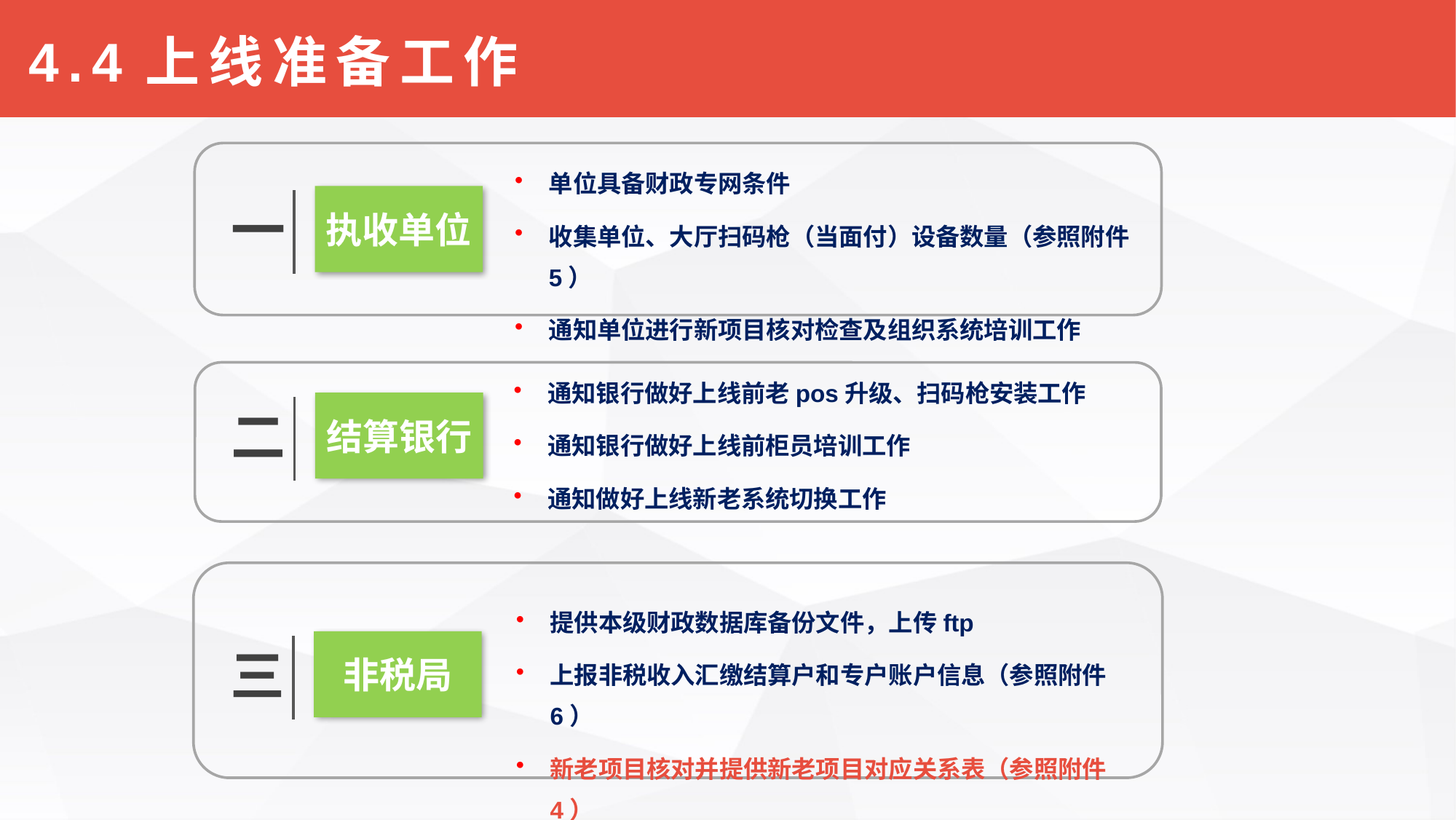

# 4.4上线准备工作

单位具备财政专网条件
收集单位、大厅扫码枪（当面付）设备数量（参照附件5）
通知单位进行新项目核对检查及组织系统培训工作

一
执收单位
通知银行做好上线前老pos升级、扫码枪安装工作
通知银行做好上线前柜员培训工作
通知做好上线新老系统切换工作

二
结算银行

提供本级财政数据库备份文件，上传ftp
上报非税收入汇缴结算户和专户账户信息（参照附件6）
新老项目核对并提供新老项目对应关系表（参照附件4）

三
非税局